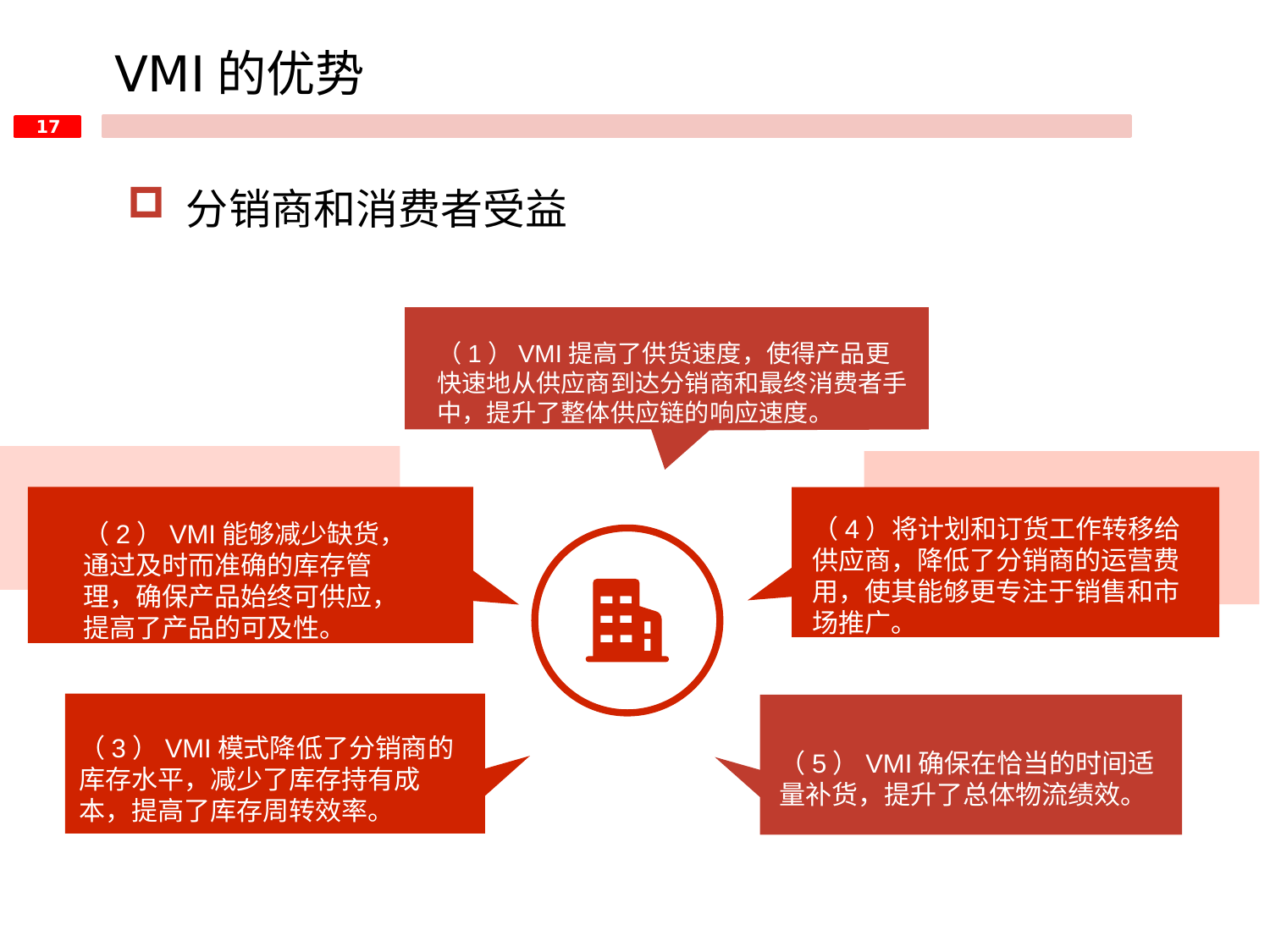

VMI的优势
17
 分销商和消费者受益
（1）VMI提高了供货速度，使得产品更快速地从供应商到达分销商和最终消费者手中，提升了整体供应链的响应速度。

（2）VMI能够减少缺货，通过及时而准确的库存管理，确保产品始终可供应，提高了产品的可及性。
（4）将计划和订货工作转移给供应商，降低了分销商的运营费用，使其能够更专注于销售和市场推广。

（3）VMI模式降低了分销商的库存水平，减少了库存持有成本，提高了库存周转效率。
（5）VMI确保在恰当的时间适量补货，提升了总体物流绩效。